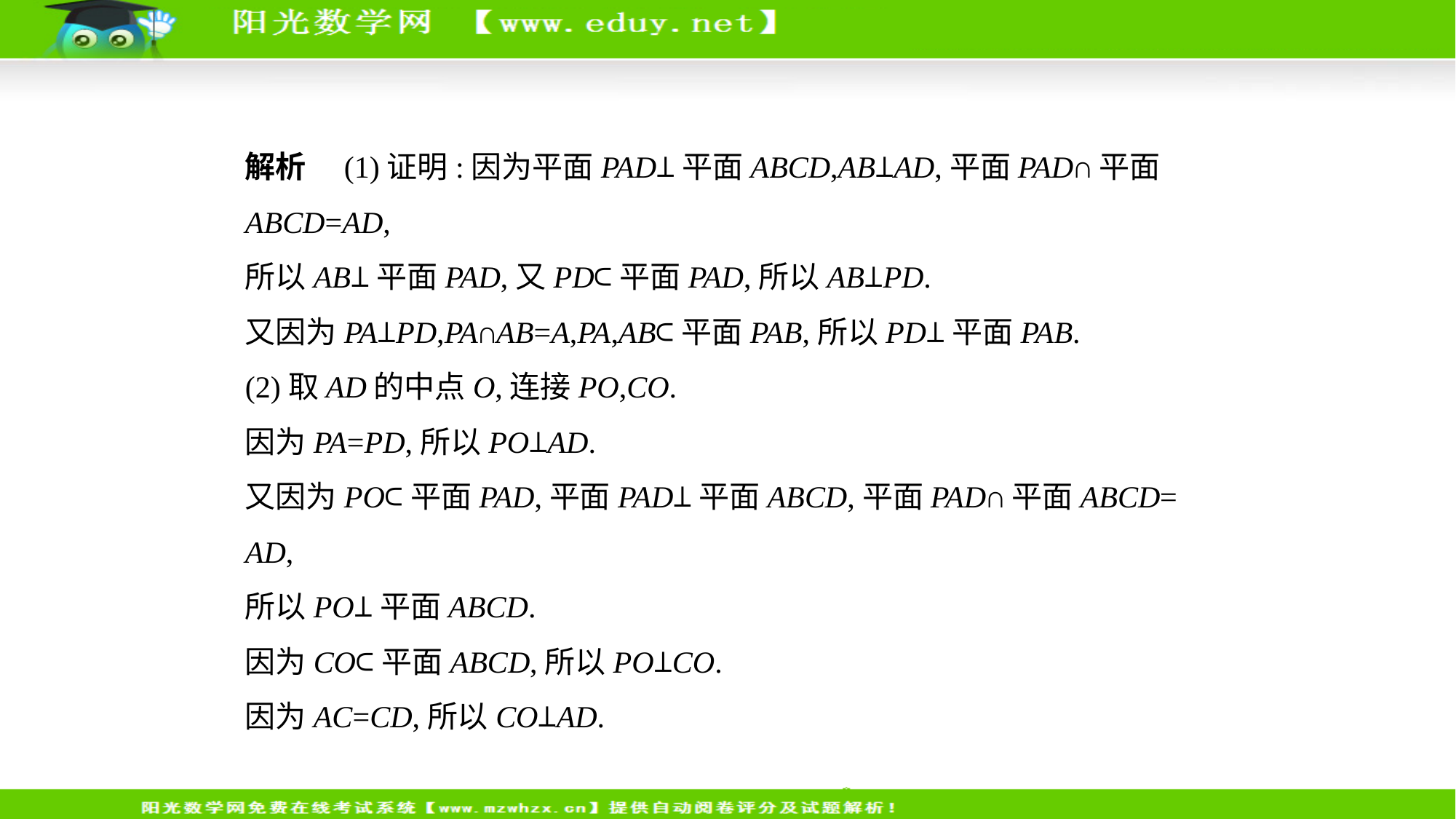

解析　(1)证明:因为平面PAD⊥平面ABCD,AB⊥AD,平面PAD∩平面
ABCD=AD,
所以AB⊥平面PAD,又PD⊂平面PAD,所以AB⊥PD.
又因为PA⊥PD,PA∩AB=A,PA,AB⊂平面PAB,所以PD⊥平面PAB.
(2)取AD的中点O,连接PO,CO.
因为PA=PD,所以PO⊥AD.
又因为PO⊂平面PAD,平面PAD⊥平面ABCD,平面PAD∩平面ABCD=
AD,
所以PO⊥平面ABCD.
因为CO⊂平面ABCD,所以PO⊥CO.
因为AC=CD,所以CO⊥AD.